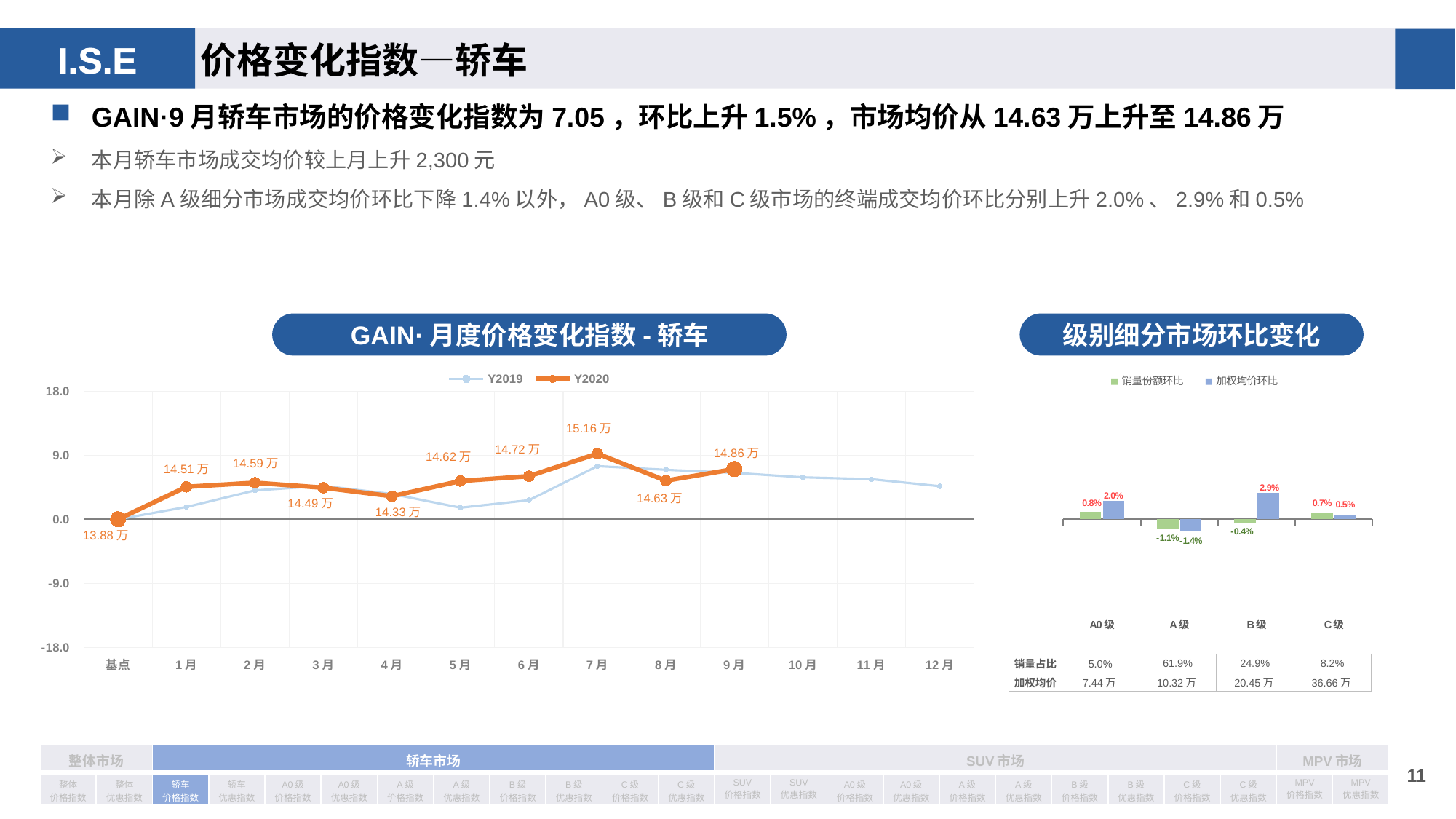

价格变化指数—轿车
GAIN·9月轿车市场的价格变化指数为7.05，环比上升1.5%，市场均价从14.63万上升至14.86万
本月轿车市场成交均价较上月上升2,300元
本月除A级细分市场成交均价环比下降1.4%以外，A0级、B级和C级市场的终端成交均价环比分别上升2.0%、2.9%和0.5%
GAIN·月度价格变化指数-轿车

级别细分市场环比变化

### Chart

| Category | Y2019 | Y2020 |
|---|---|---|
| 基点 | 0.0 | 0.0 |
| 1月 | 1.73 | 4.56 |
| 2月 | 4.06 | 5.13 |
| 3月 | 4.69 | 4.43 |
| 4月 | 3.55 | 3.238510380212012 |
| 5月 | 1.63 | 5.371280263734479 |
| 6月 | 2.68 | 6.053044177900002 |
| 7月 | 7.46 | 9.22 |
| 8月 | 6.95 | 5.42 |
| 9月 | 6.52 | 7.05 |
| 10月 | 5.89 | None |
| 11月 | 5.63 | None |
| 12月 | 4.64 | None |

### Chart

| Category | 销量份额环比 | 加权均价环比 |
|---|---|---|
| A0级 | 0.0083 | 0.02 |
| A级 | -0.011 | -0.014 |
| B级 | -0.0041 | 0.029 |
| C级 | 0.0068 | 0.005 |
| 销量占比 | 5.0% | 61.9% | 24.9% | 8.2% |
| --- | --- | --- | --- | --- |
| 加权均价 | 7.44万 | 10.32万 | 20.45万 | 36.66万 |
| 整体市场 |  | 轿车市场 |  |  |  |  |  |  |  |  |  | SUV市场 |  |  |  |  |  |  |  |  |  | MPV市场 |  |
| --- | --- | --- | --- | --- | --- | --- | --- | --- | --- | --- | --- | --- | --- | --- | --- | --- | --- | --- | --- | --- | --- | --- | --- |
| 整体 价格指数 | 整体 优惠指数 | 轿车 价格指数 | 轿车 优惠指数 | A0级 价格指数 | A0级 优惠指数 | A级 价格指数 | A级 优惠指数 | B级 价格指数 | B级 优惠指数 | C级 价格指数 | C级 优惠指数 | SUV 价格指数 | SUV 优惠指数 | A0级 价格指数 | A0级 优惠指数 | A级 价格指数 | A级 优惠指数 | B级 价格指数 | B级 优惠指数 | C级 价格指数 | C级 优惠指数 | MPV 价格指数 | MPV 优惠指数 |
11